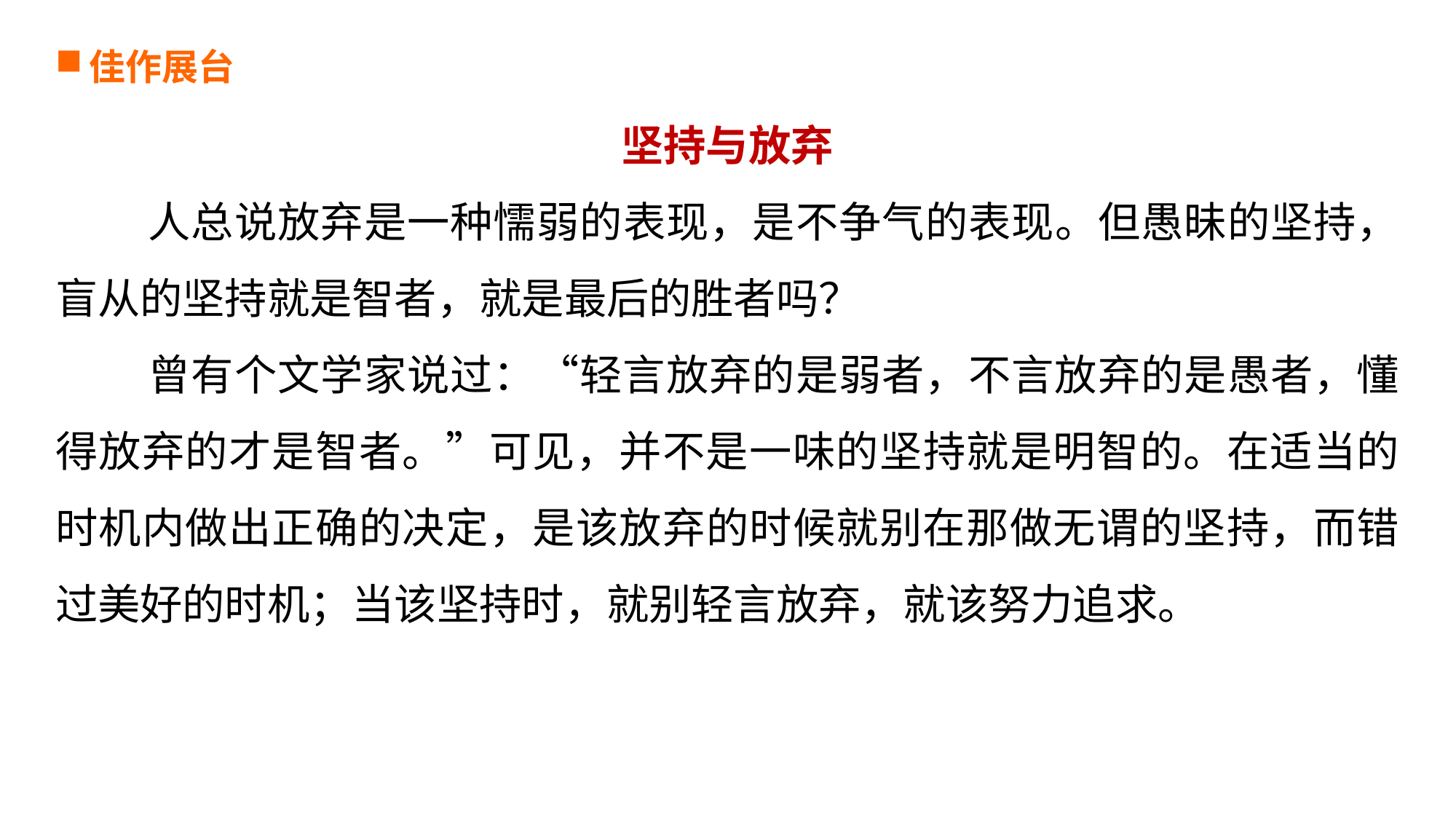

佳作展台
坚持与放弃
        人总说放弃是一种懦弱的表现，是不争气的表现。但愚昧的坚持，盲从的坚持就是智者，就是最后的胜者吗？
        曾有个文学家说过：“轻言放弃的是弱者，不言放弃的是愚者，懂得放弃的才是智者。”可见，并不是一味的坚持就是明智的。在适当的时机内做出正确的决定，是该放弃的时候就别在那做无谓的坚持，而错过美好的时机；当该坚持时，就别轻言放弃，就该努力追求。